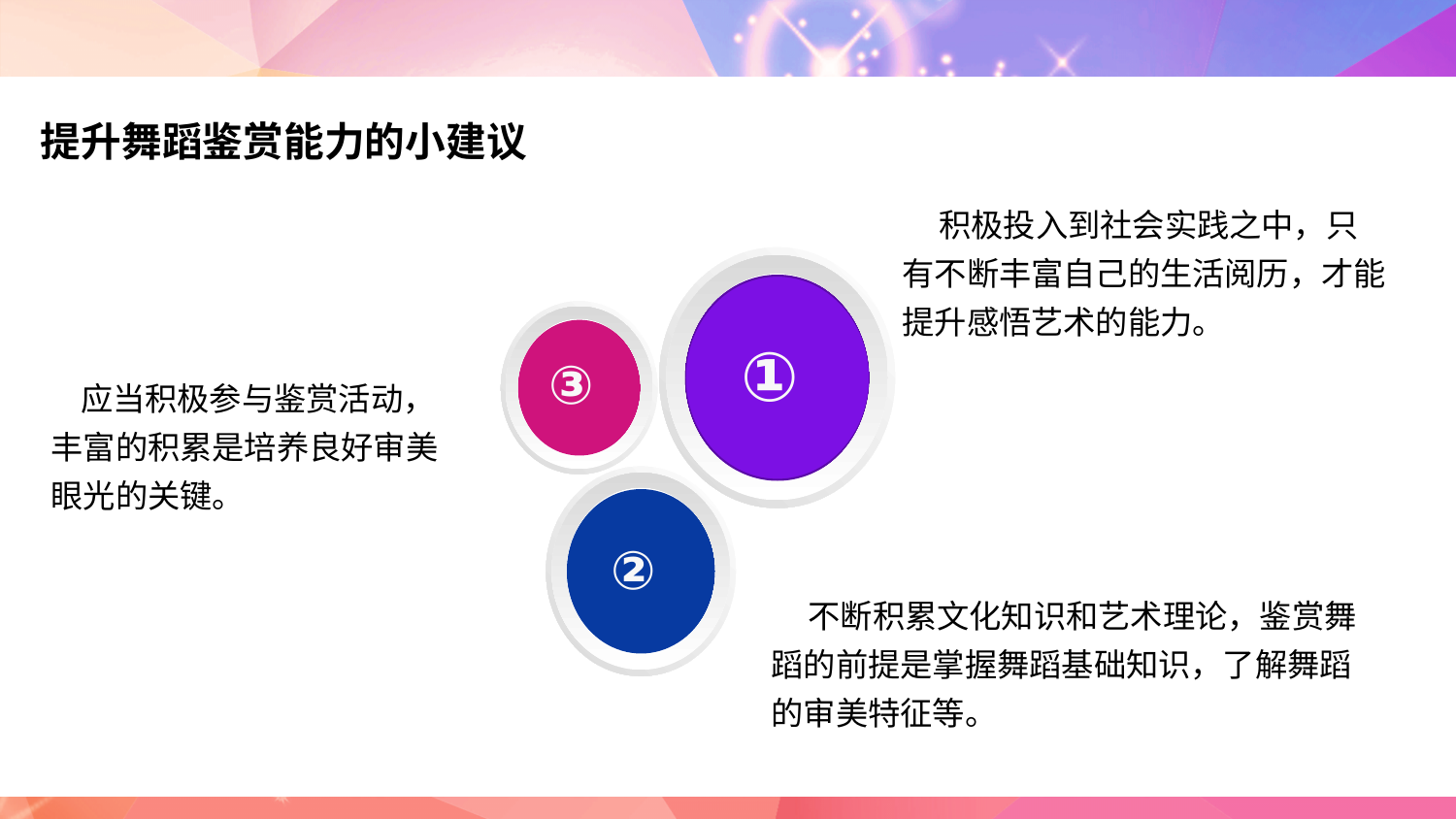

提升舞蹈鉴赏能力的小建议
    积极投入到社会实践之中，只有不断丰富自己的生活阅历，才能提升感悟艺术的能力。

①

③
   应当积极参与鉴赏活动，丰富的积累是培养良好审美眼光的关键。

②
    不断积累文化知识和艺术理论，鉴赏舞蹈的前提是掌握舞蹈基础知识，了解舞蹈的审美特征等。